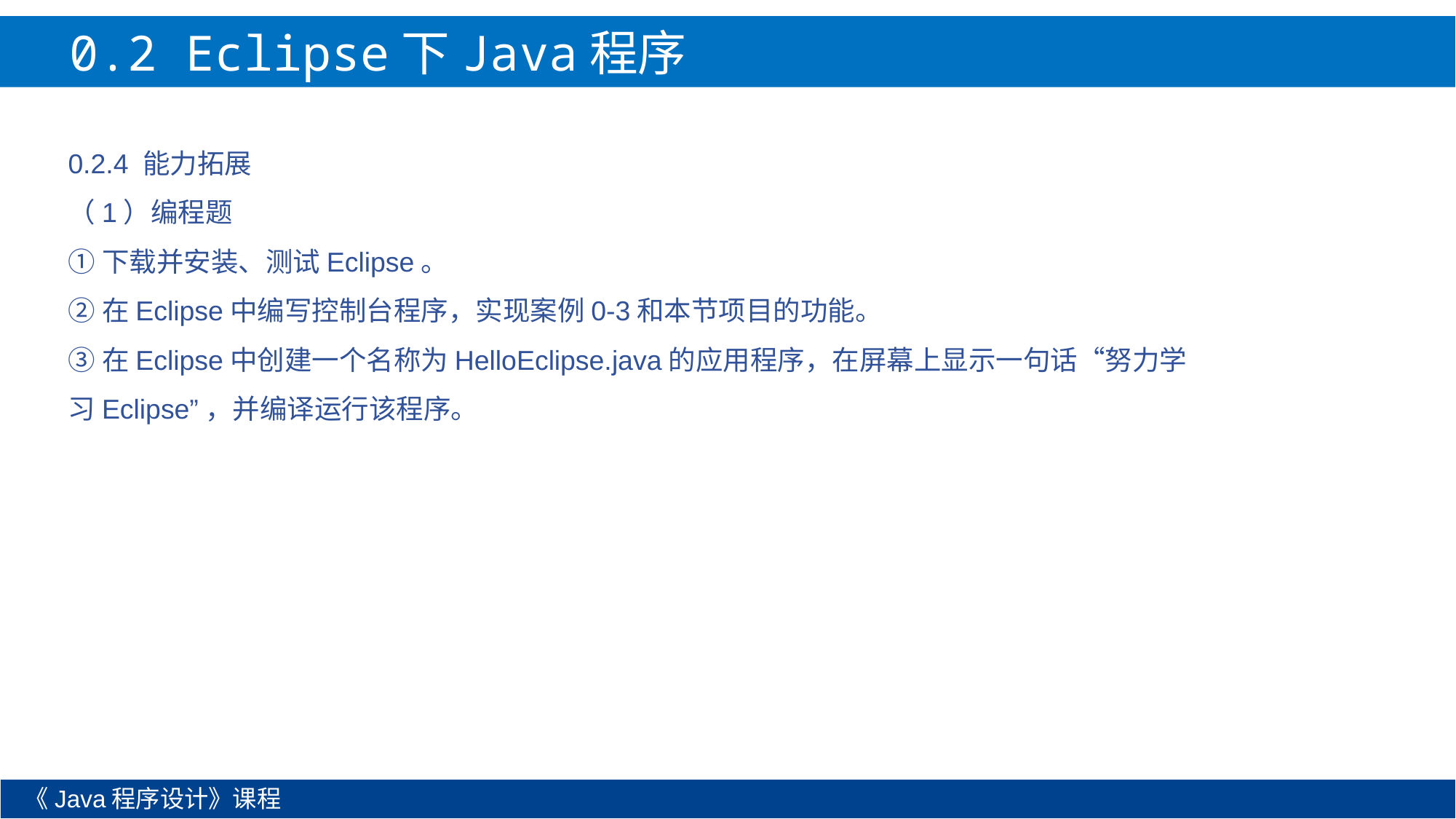

0.2 Eclipse下Java程序开发
0.2.4 能力拓展
（1）编程题
①下载并安装、测试Eclipse。
②在Eclipse中编写控制台程序，实现案例0-3和本节项目的功能。
③在Eclipse中创建一个名称为HelloEclipse.java的应用程序，在屏幕上显示一句话“努力学习Eclipse”，并编译运行该程序。
《Java程序设计》课程